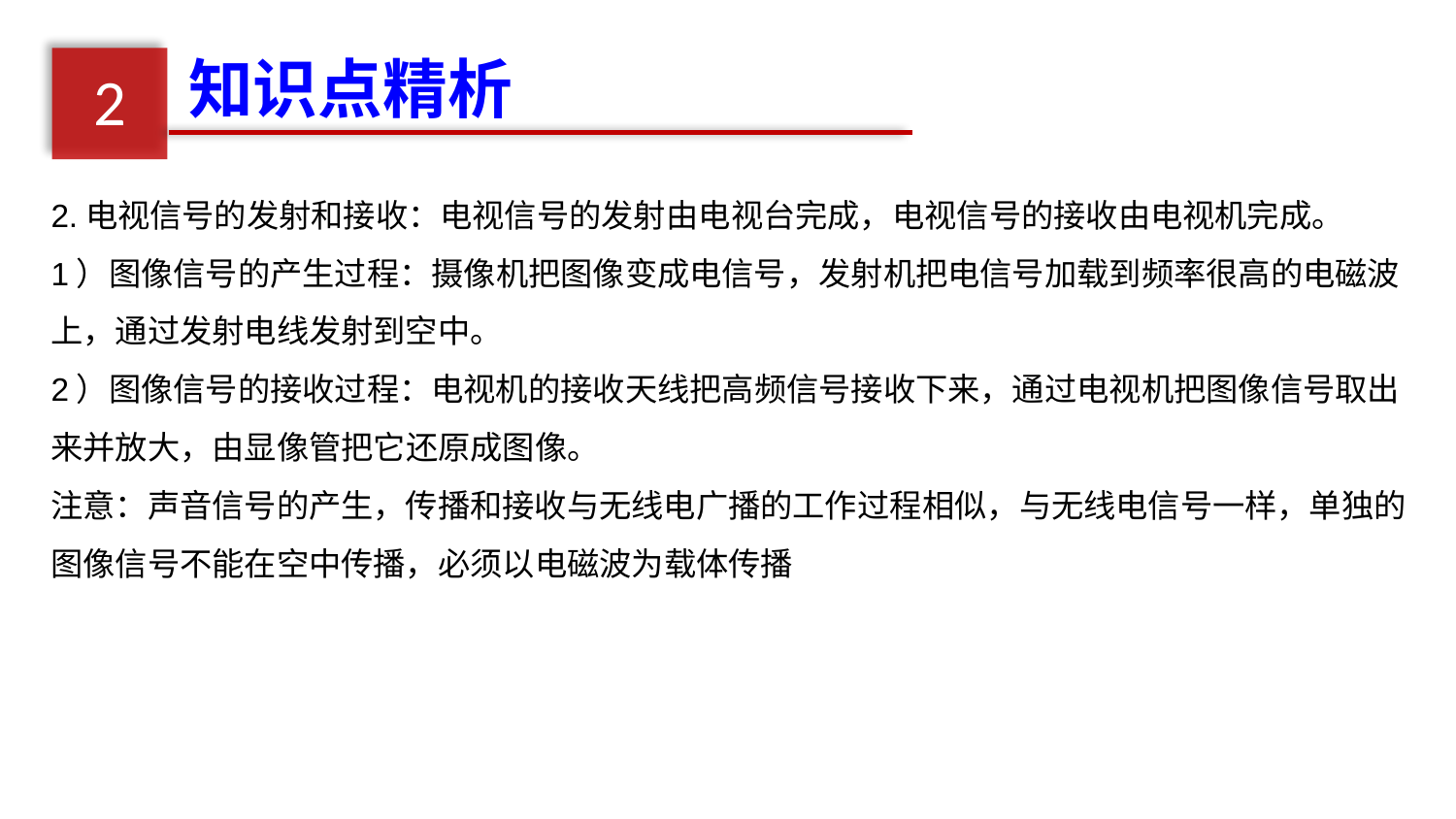

知识点精析

2
2.电视信号的发射和接收：电视信号的发射由电视台完成，电视信号的接收由电视机完成。
1）图像信号的产生过程：摄像机把图像变成电信号，发射机把电信号加载到频率很高的电磁波上，通过发射电线发射到空中。
2）图像信号的接收过程：电视机的接收天线把高频信号接收下来，通过电视机把图像信号取出来并放大，由显像管把它还原成图像。
注意：声音信号的产生，传播和接收与无线电广播的工作过程相似，与无线电信号一样，单独的图像信号不能在空中传播，必须以电磁波为载体传播